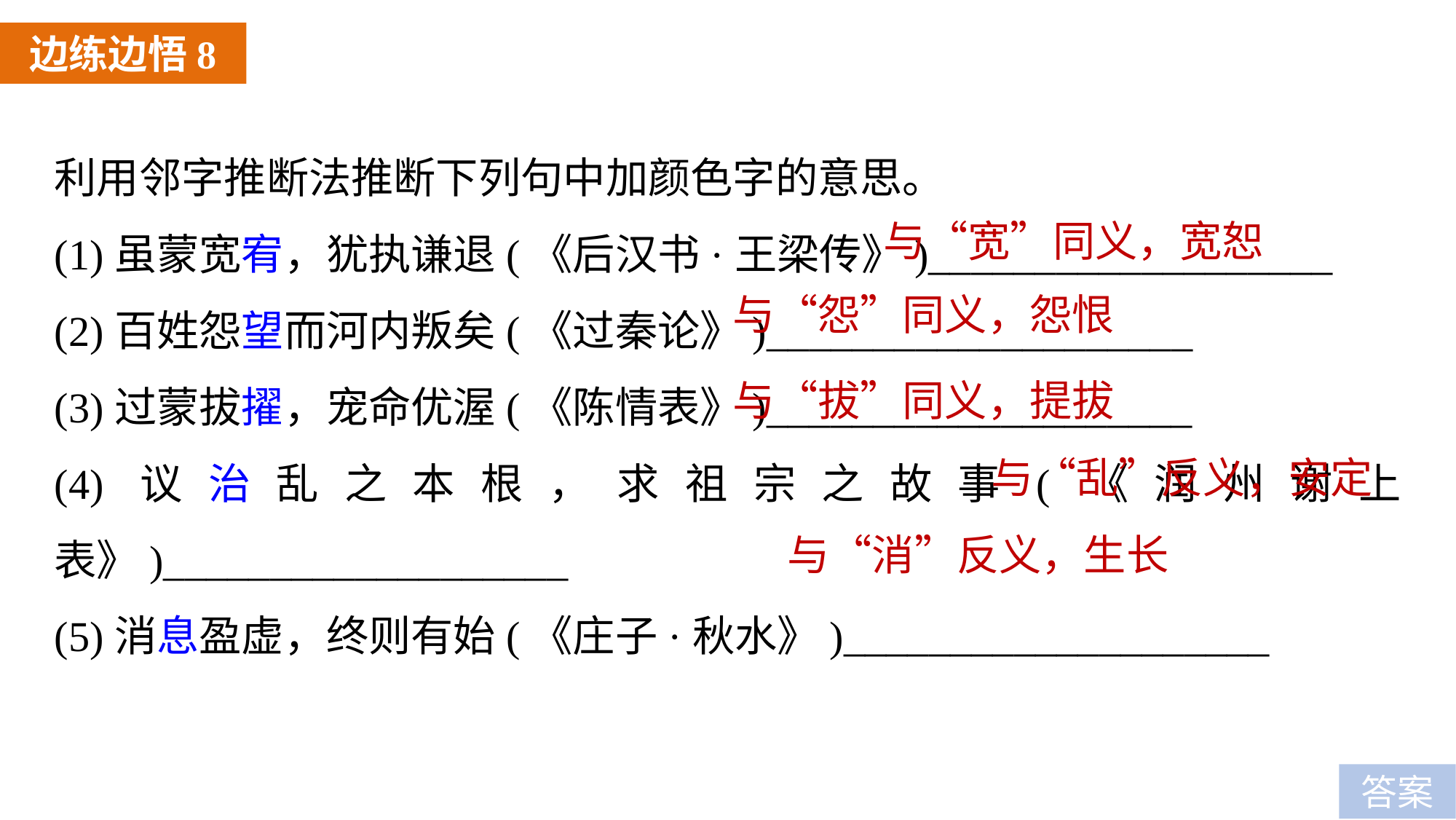

边练边悟8
利用邻字推断法推断下列句中加颜色字的意思。
(1)虽蒙宽宥，犹执谦退(《后汉书·王梁传》)___________________
(2)百姓怨望而河内叛矣(《过秦论》)____________________
(3)过蒙拔擢，宠命优渥(《陈情表》)____________________
(4)议治乱之本根，求祖宗之故事(《润州谢上表》)___________________
(5)消息盈虚，终则有始(《庄子·秋水》)____________________
与“宽”同义，宽恕
与“怨”同义，怨恨
与“拔”同义，提拔
与“乱”反义，安定
与“消”反义，生长
答案